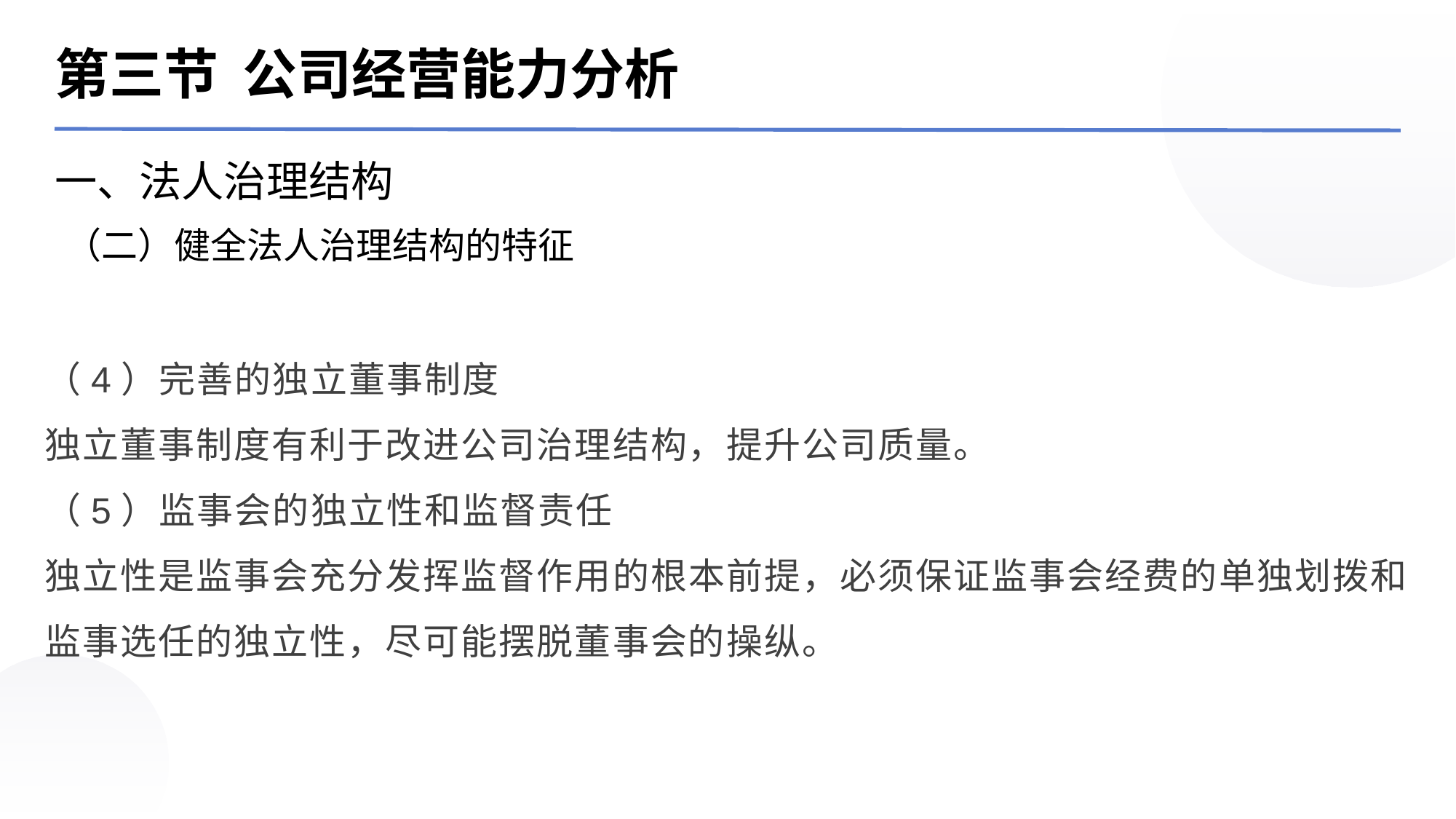

第三节  公司经营能力分析
一、法人治理结构
（二）健全法人治理结构的特征
（4）完善的独立董事制度
独立董事制度有利于改进公司治理结构，提升公司质量。
（5）监事会的独立性和监督责任
独立性是监事会充分发挥监督作用的根本前提，必须保证监事会经费的单独划拨和监事选任的独立性，尽可能摆脱董事会的操纵。

48